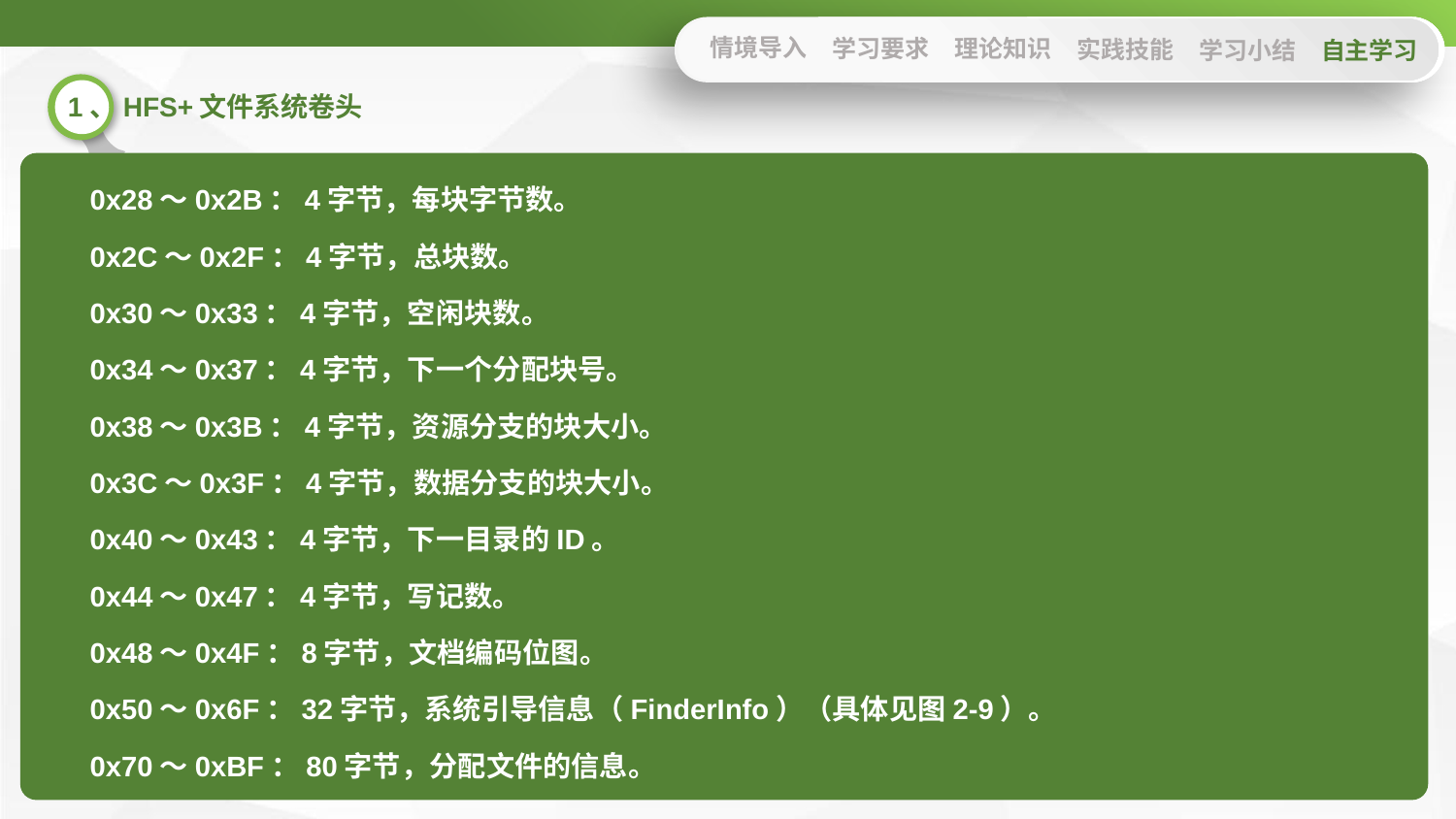

情境导入
学习要求
理论知识
实践技能
学习小结
自主学习
1、HFS+文件系统卷头
0x28～0x2B：4字节，每块字节数。
0x2C～0x2F：4字节，总块数。
0x30～0x33：4字节，空闲块数。
0x34～0x37：4字节，下一个分配块号。
0x38～0x3B：4字节，资源分支的块大小。
0x3C～0x3F：4字节，数据分支的块大小。
0x40～0x43：4字节，下一目录的ID。
0x44～0x47：4字节，写记数。
0x48～0x4F：8字节，文档编码位图。
0x50～0x6F：32字节，系统引导信息（FinderInfo）（具体见图2-9）。
0x70～0xBF：80字节，分配文件的信息。